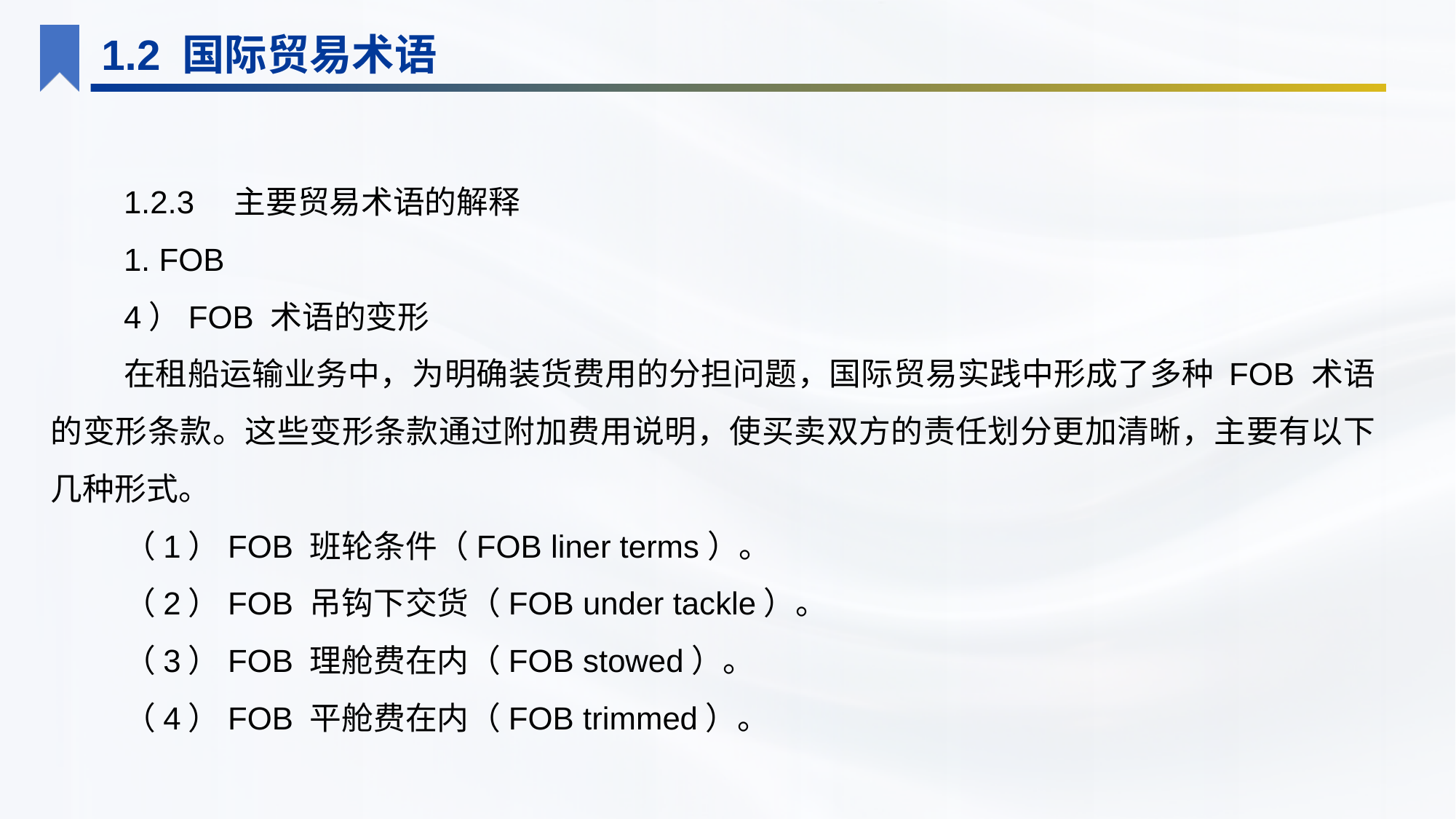

1.2 国际贸易术语
1.2.3　主要贸易术语的解释
1. FOB
4）FOB 术语的变形
在租船运输业务中，为明确装货费用的分担问题，国际贸易实践中形成了多种 FOB 术语的变形条款。这些变形条款通过附加费用说明，使买卖双方的责任划分更加清晰，主要有以下几种形式。
（1）FOB 班轮条件（FOB liner terms）。
（2）FOB 吊钩下交货（FOB under tackle）。
（3）FOB 理舱费在内（FOB stowed）。
（4）FOB 平舱费在内（FOB trimmed）。